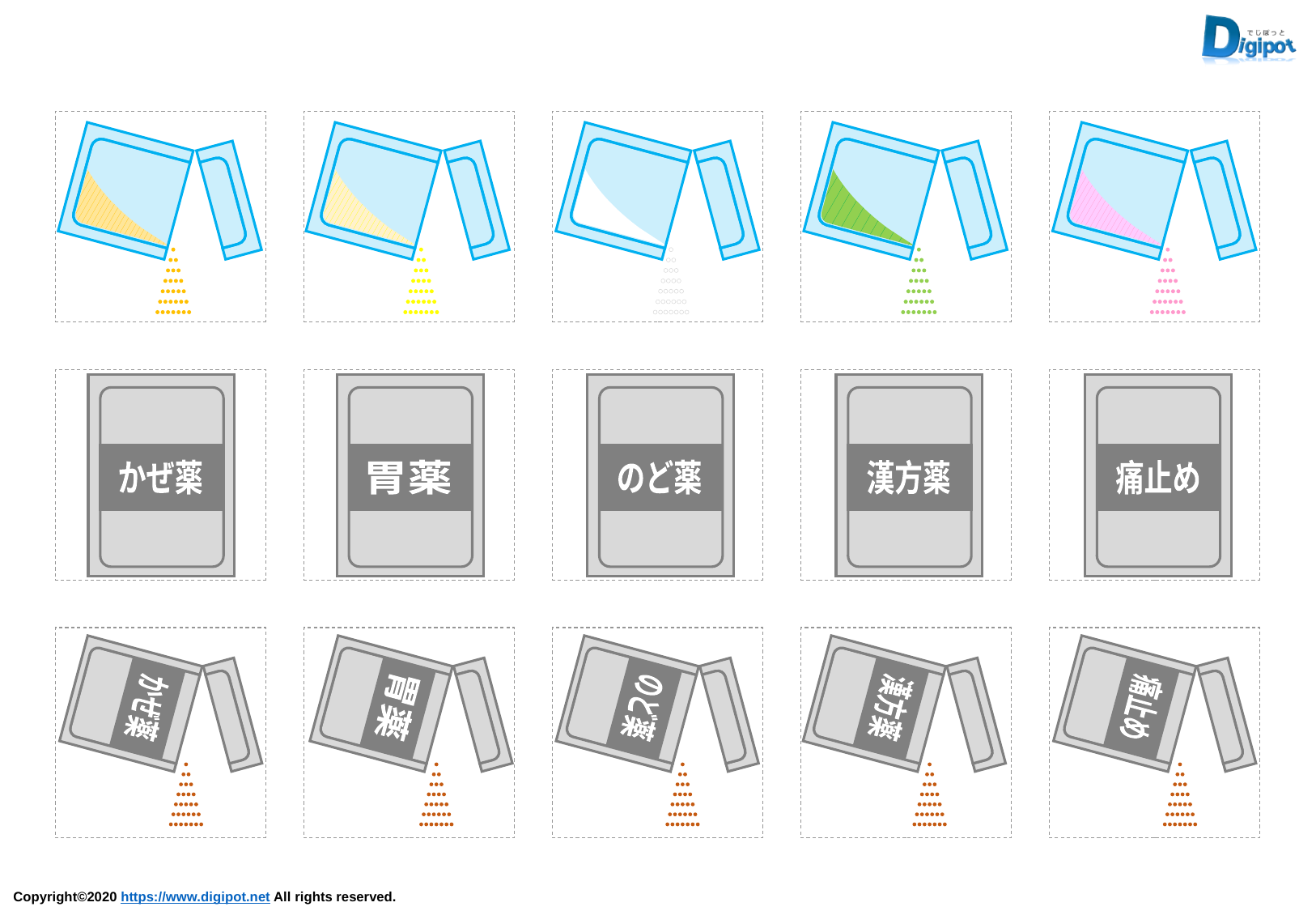

かぜ薬

胃薬

のど薬

漢方薬

痛止め

かぜ薬

胃薬

のど薬

漢方薬

痛止め